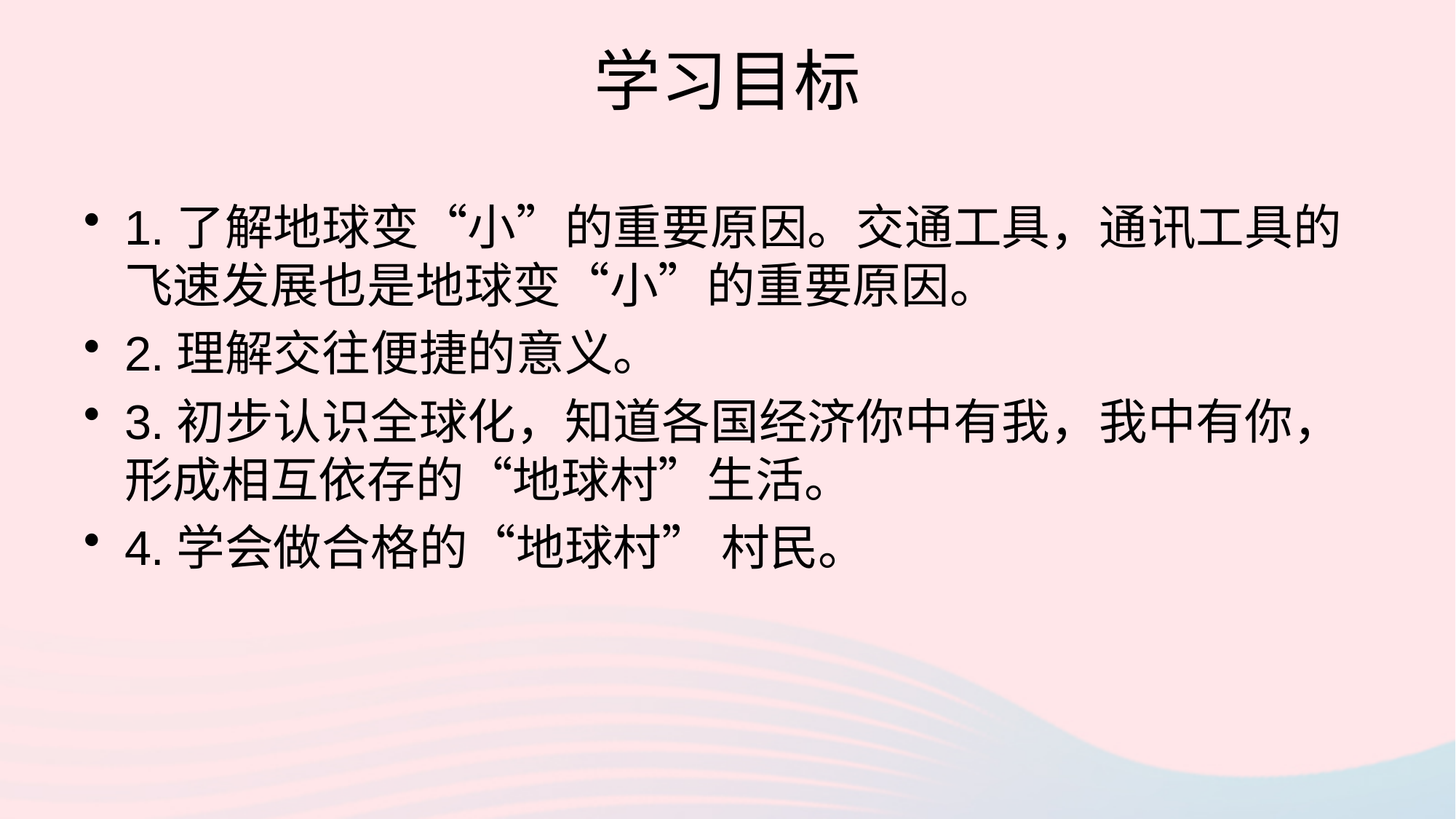

# 学习目标
1.了解地球变“小”的重要原因。交通工具，通讯工具的飞速发展也是地球变“小”的重要原因。
2.理解交往便捷的意义。
3.初步认识全球化，知道各国经济你中有我，我中有你，形成相互依存的“地球村”生活。
4.学会做合格的“地球村” 村民。